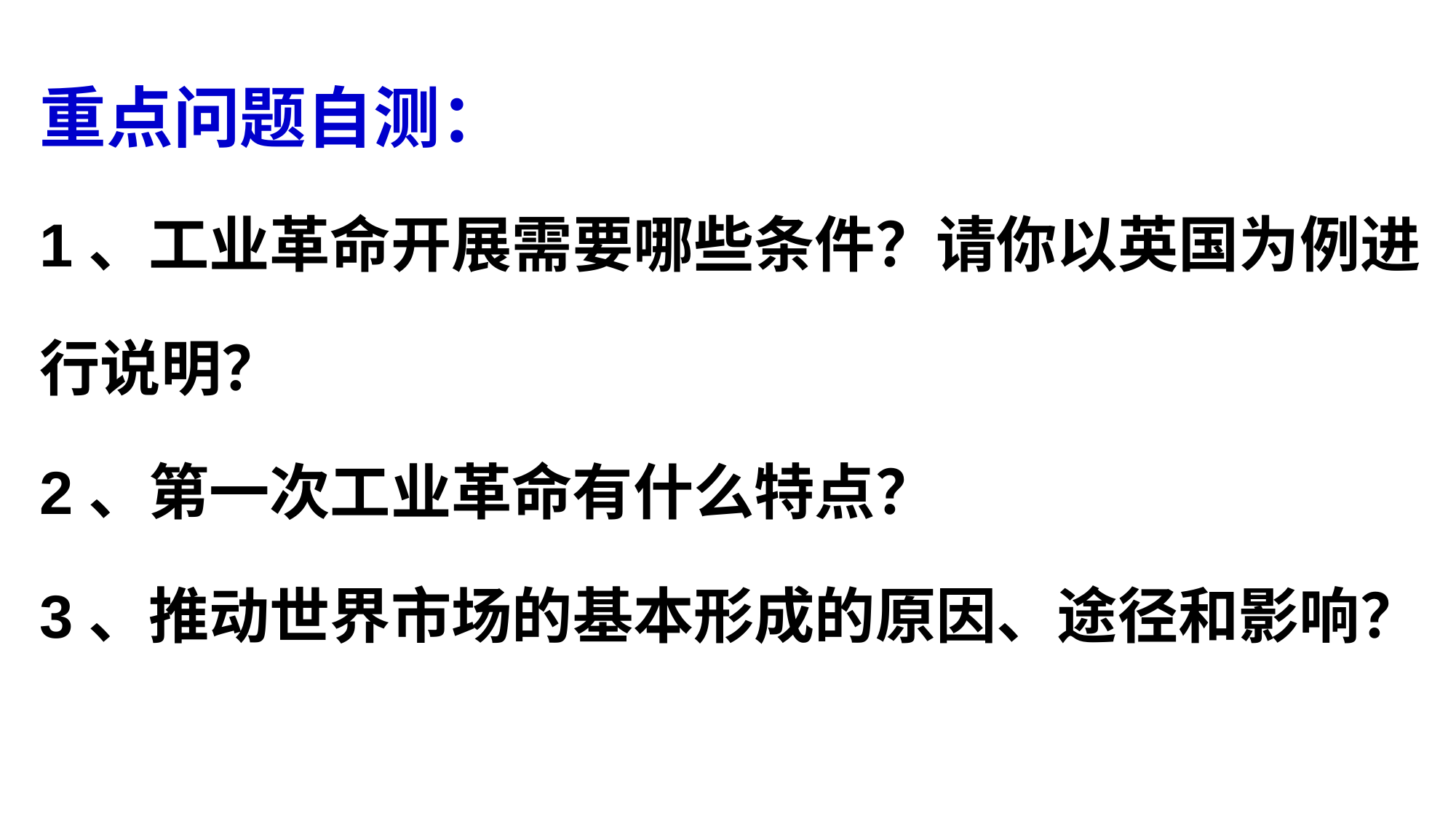

重点问题自测：
1、工业革命开展需要哪些条件？请你以英国为例进行说明？
2、第一次工业革命有什么特点？
3、推动世界市场的基本形成的原因、途径和影响？